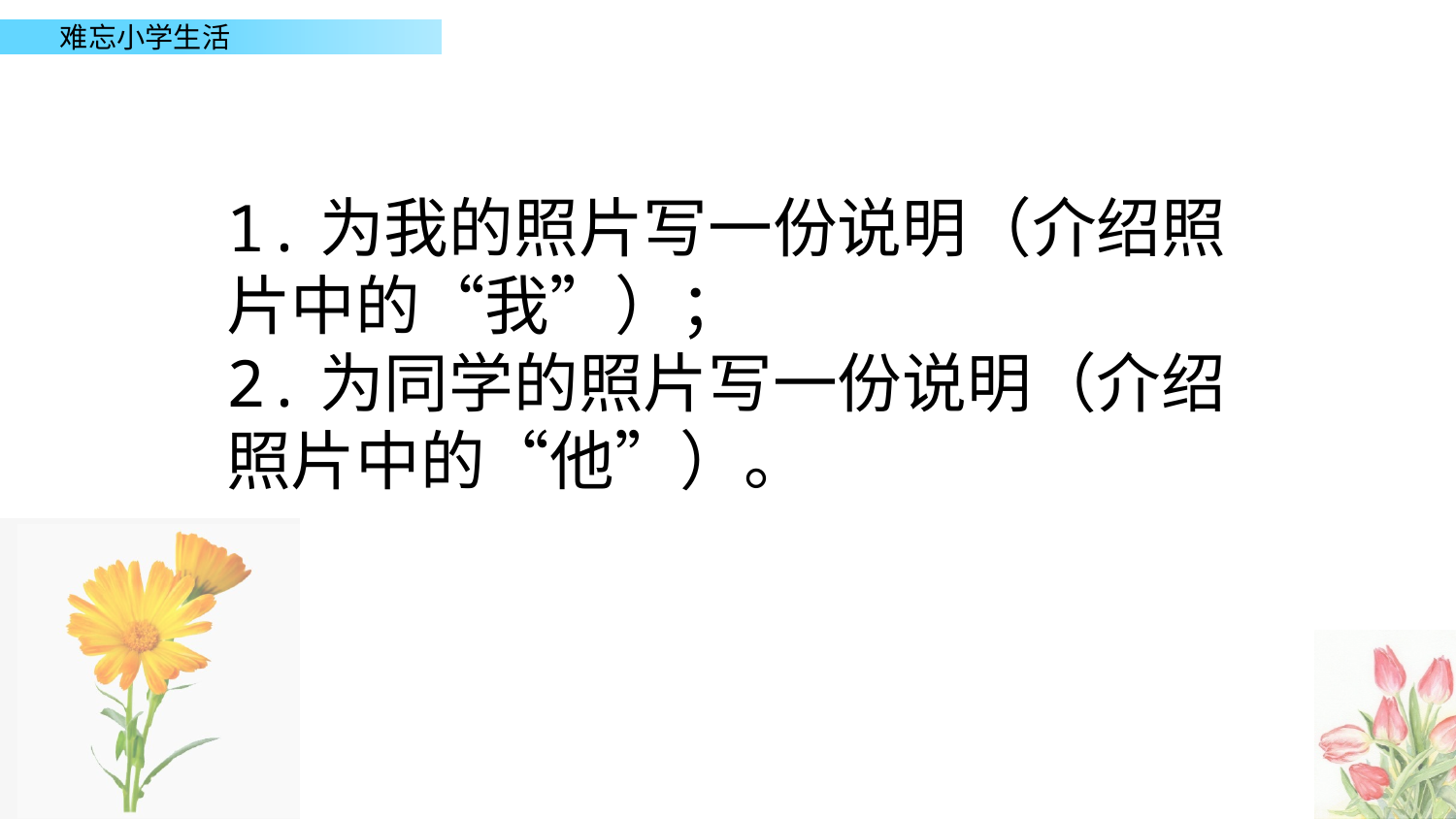

1.为我的照片写一份说明（介绍照片中的“我”）；
2.为同学的照片写一份说明（介绍照片中的“他”）。